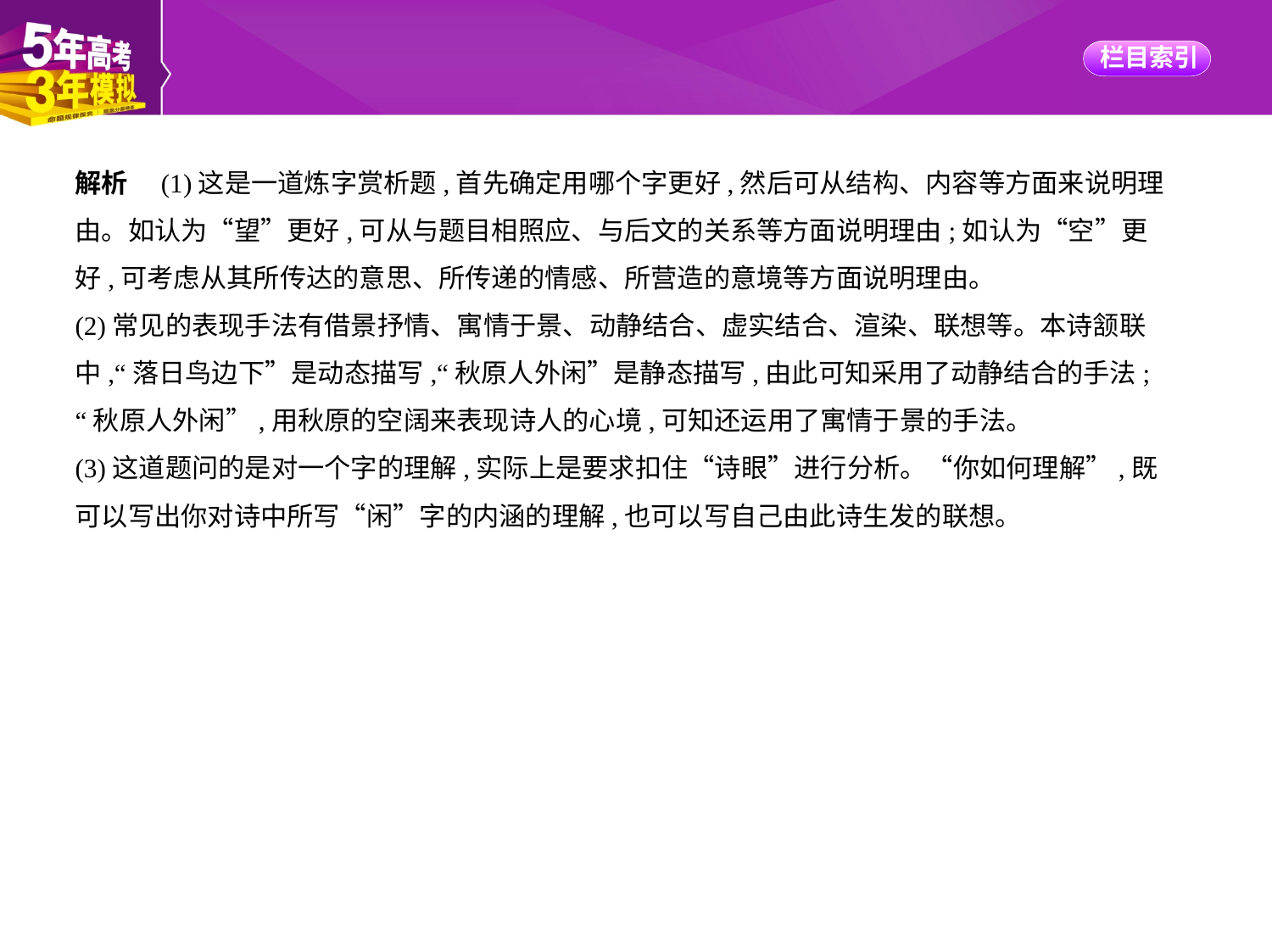

解析　(1)这是一道炼字赏析题,首先确定用哪个字更好,然后可从结构、内容等方面来说明理
由。如认为“望”更好,可从与题目相照应、与后文的关系等方面说明理由;如认为“空”更
好,可考虑从其所传达的意思、所传递的情感、所营造的意境等方面说明理由。
(2)常见的表现手法有借景抒情、寓情于景、动静结合、虚实结合、渲染、联想等。本诗颔联
中,“落日鸟边下”是动态描写,“秋原人外闲”是静态描写,由此可知采用了动静结合的手法;
“秋原人外闲”,用秋原的空阔来表现诗人的心境,可知还运用了寓情于景的手法。
(3)这道题问的是对一个字的理解,实际上是要求扣住“诗眼”进行分析。“你如何理解”,既
可以写出你对诗中所写“闲”字的内涵的理解,也可以写自己由此诗生发的联想。